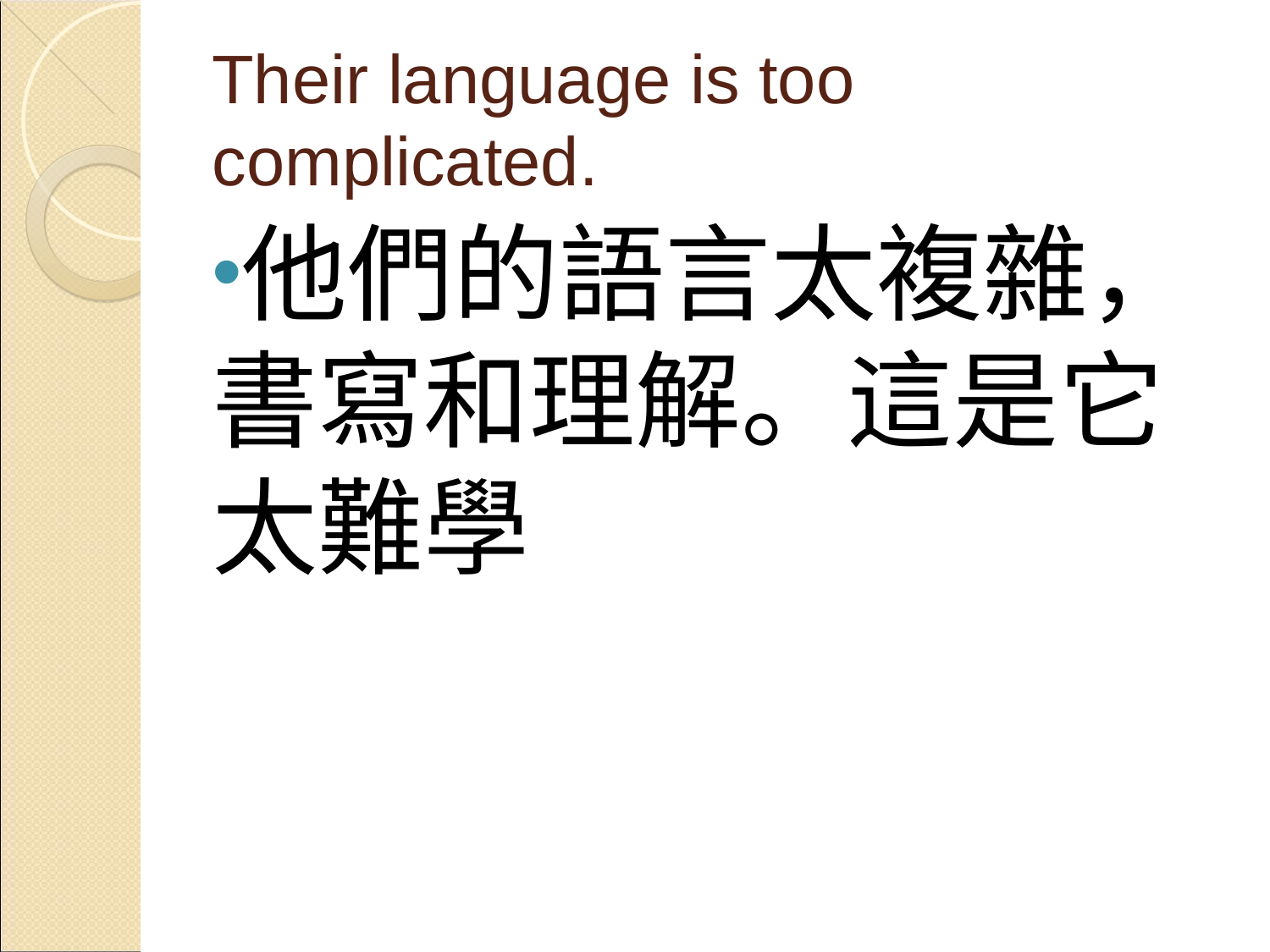

# Their language is too complicated.
他們的語言太複雜，書寫和理解。這是它太難學